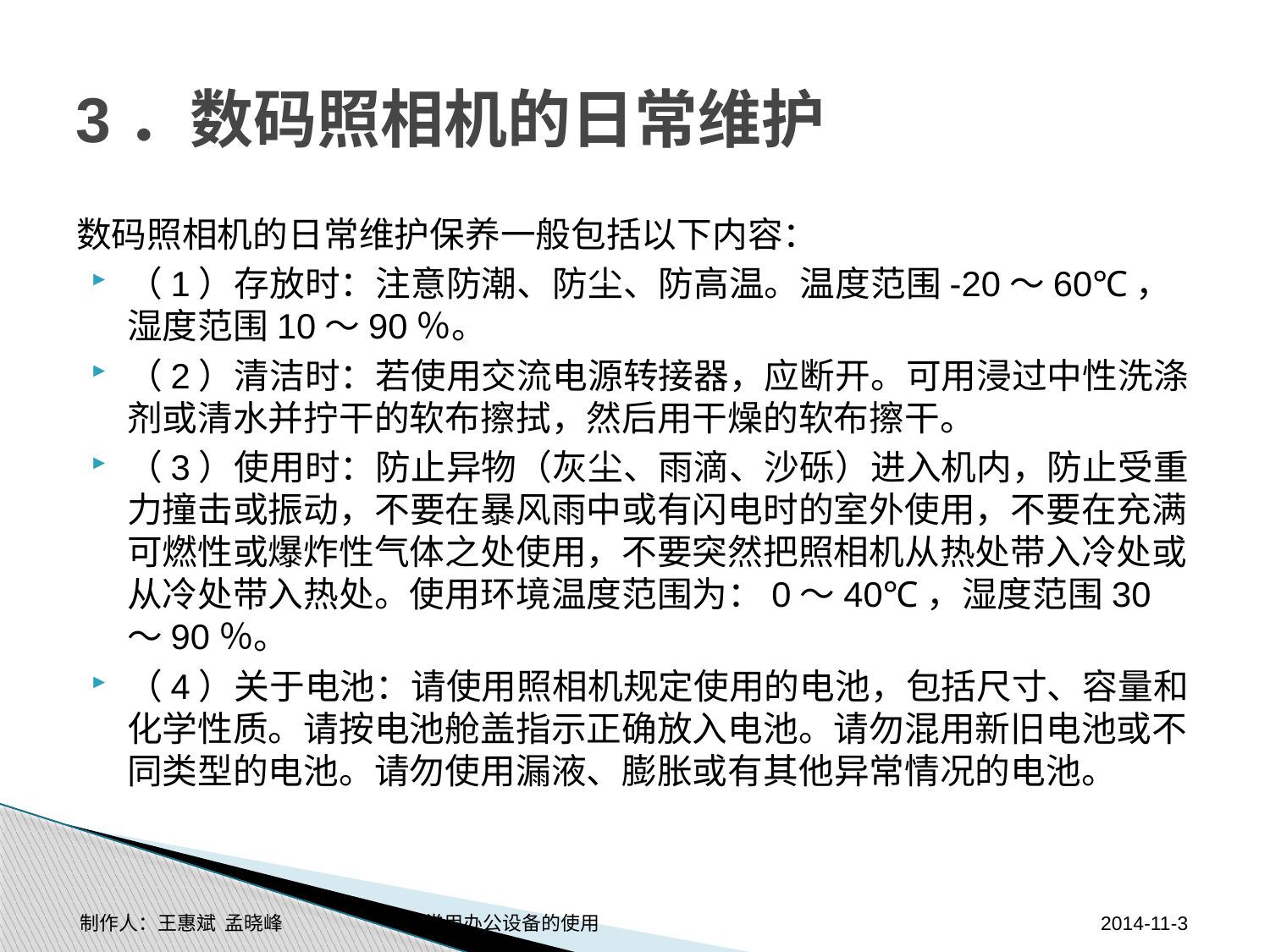

# 3．数码照相机的日常维护
数码照相机的日常维护保养一般包括以下内容：
（1）存放时：注意防潮、防尘、防高温。温度范围-20～60℃，湿度范围10～90％。
（2）清洁时：若使用交流电源转接器，应断开。可用浸过中性洗涤剂或清水并拧干的软布擦拭，然后用干燥的软布擦干。
（3）使用时：防止异物（灰尘、雨滴、沙砾）进入机内，防止受重力撞击或振动，不要在暴风雨中或有闪电时的室外使用，不要在充满可燃性或爆炸性气体之处使用，不要突然把照相机从热处带入冷处或从冷处带入热处。使用环境温度范围为：0～40℃，湿度范围30～90％。
（4）关于电池：请使用照相机规定使用的电池，包括尺寸、容量和化学性质。请按电池舱盖指示正确放入电池。请勿混用新旧电池或不同类型的电池。请勿使用漏液、膨胀或有其他异常情况的电池。

制作人：王惠斌  孟晓峰                                常用办公设备的使用
2014-11-3